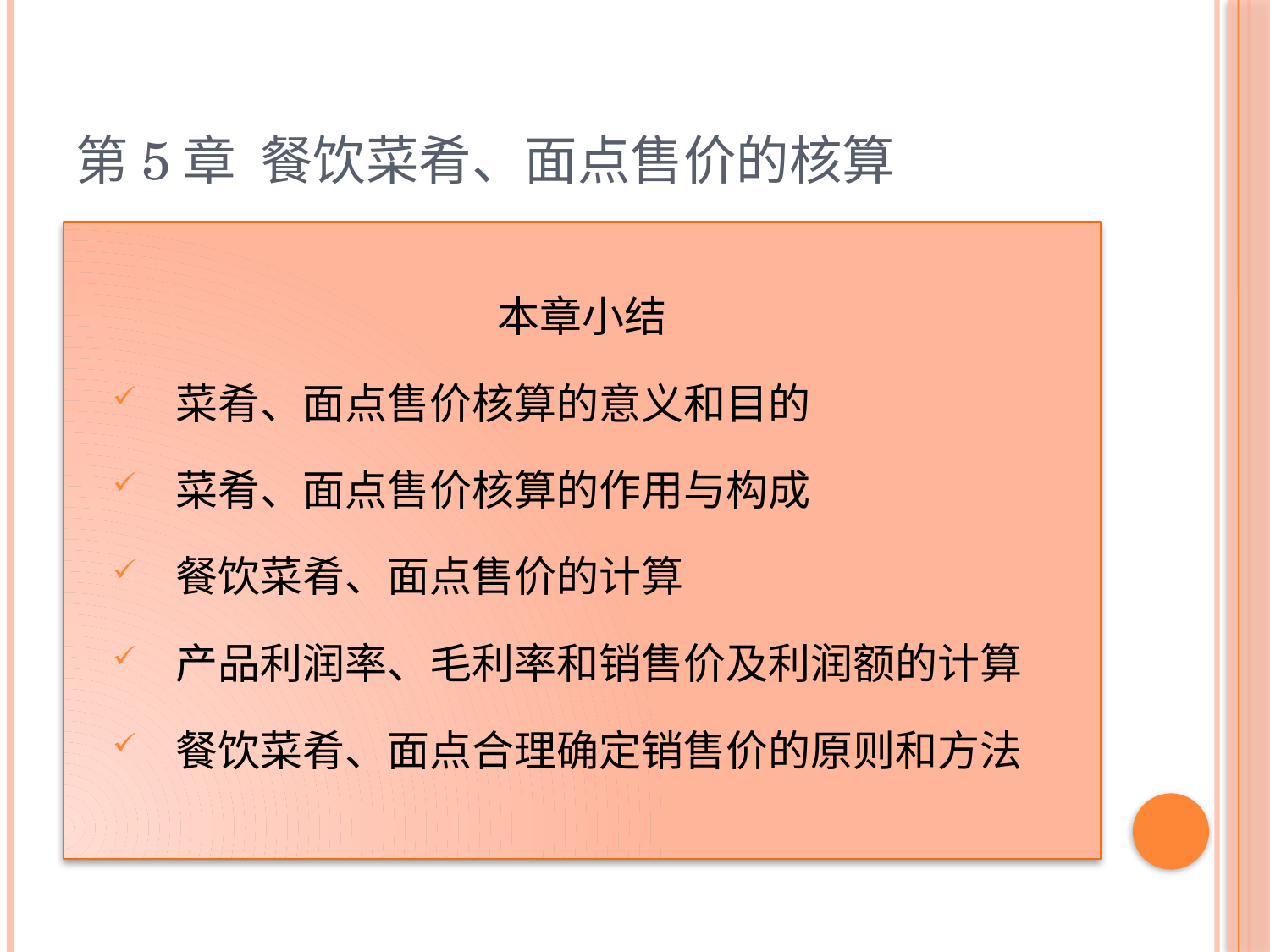

# 第5章  餐饮菜肴、面点售价的核算

本章小结
菜肴、面点售价核算的意义和目的
菜肴、面点售价核算的作用与构成
餐饮菜肴、面点售价的计算
产品利润率、毛利率和销售价及利润额的计算
餐饮菜肴、面点合理确定销售价的原则和方法